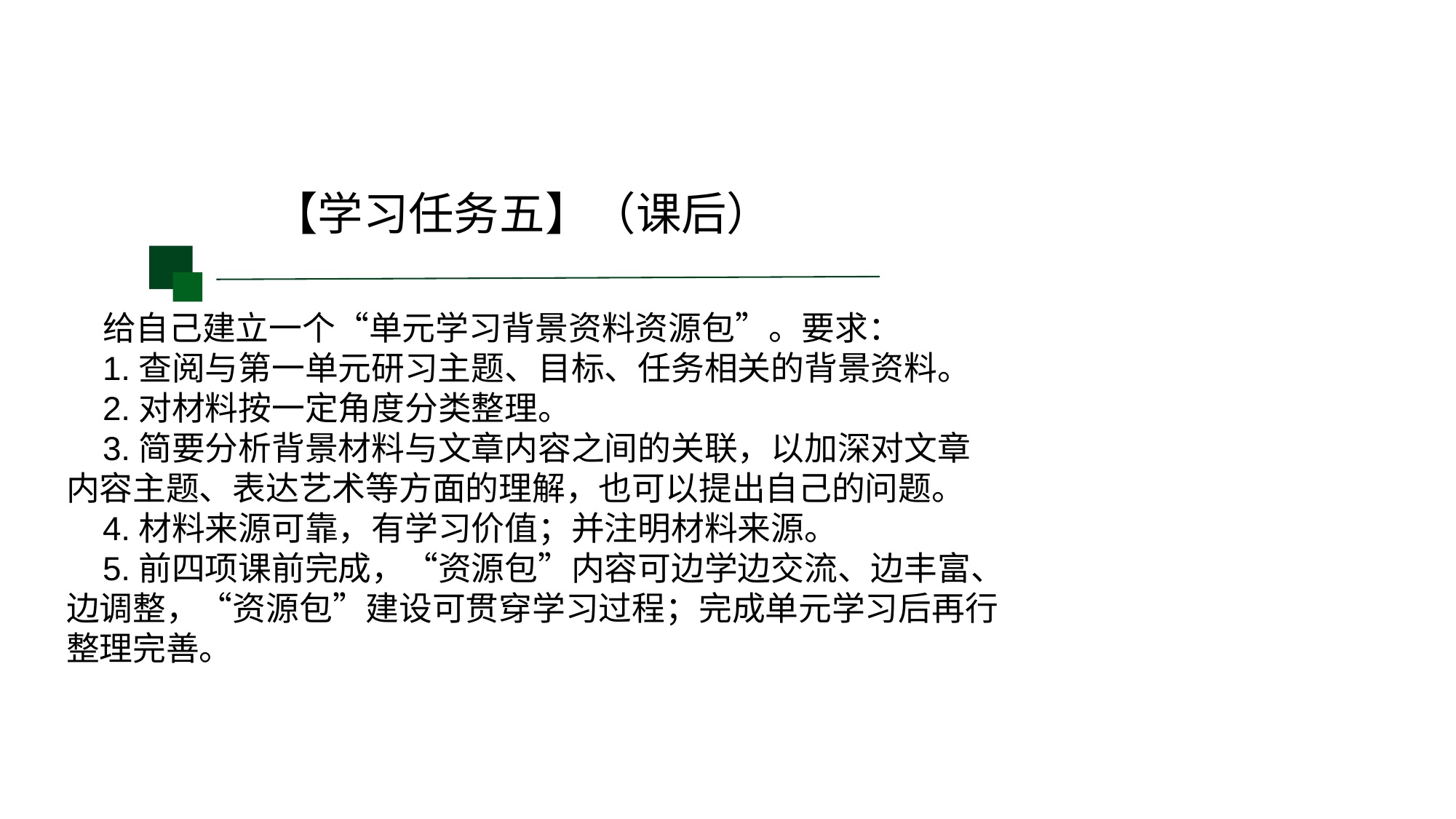

【学习任务五】（课后）

给自己建立一个“单元学习背景资料资源包”。要求：
1.查阅与第一单元研习主题、目标、任务相关的背景资料。
2.对材料按一定角度分类整理。
3.简要分析背景材料与文章内容之间的关联，以加深对文章内容主题、表达艺术等方面的理解，也可以提出自己的问题。
4.材料来源可靠，有学习价值；并注明材料来源。
5.前四项课前完成，“资源包”内容可边学边交流、边丰富、边调整，“资源包”建设可贯穿学习过程；完成单元学习后再行整理完善。